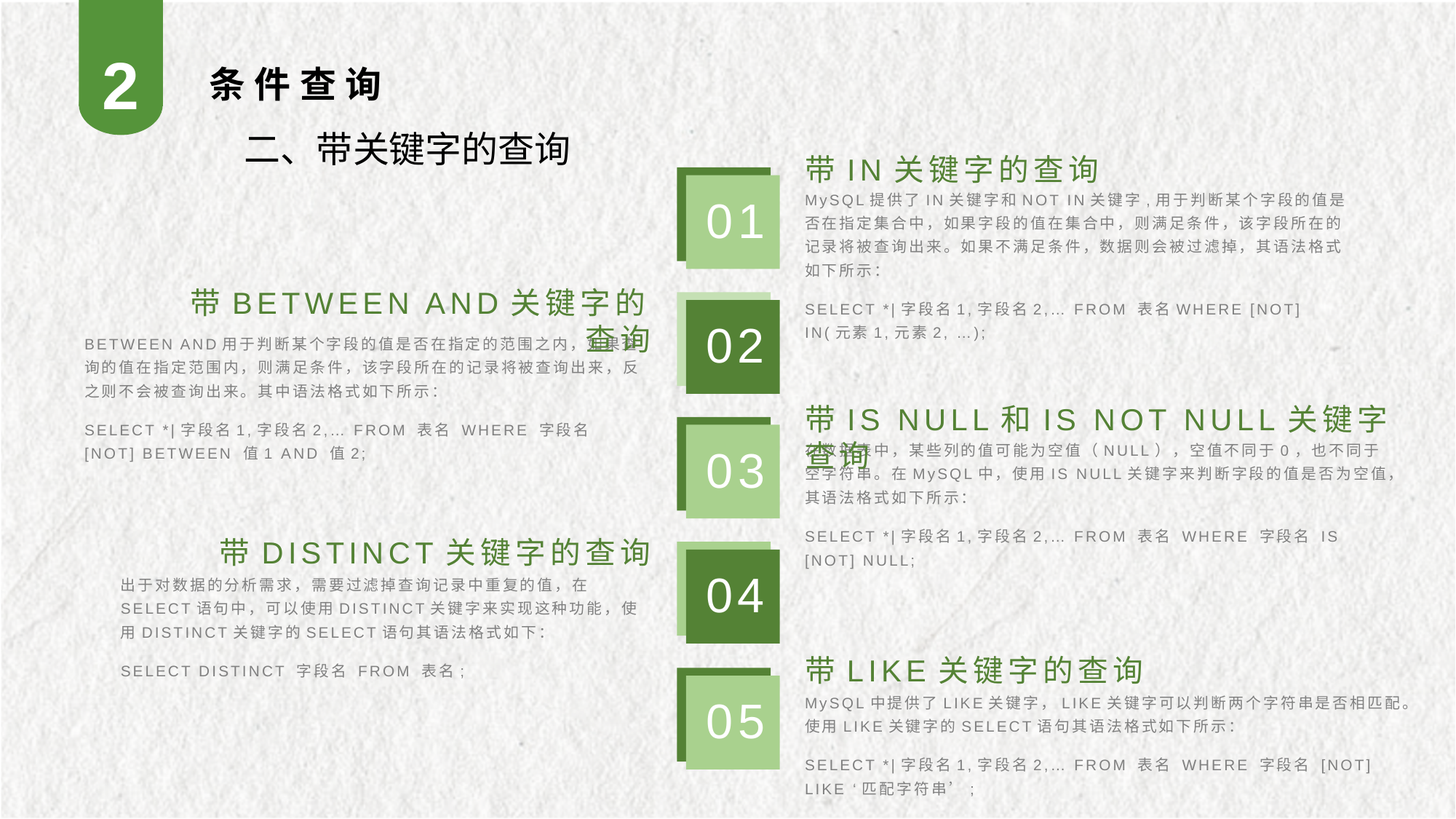

2

条件查询
 二、带关键字的查询
带IN关键字的查询

MySQL提供了IN关键字和NOT IN关键字,用于判断某个字段的值是否在指定集合中，如果字段的值在集合中，则满足条件，该字段所在的记录将被查询出来。如果不满足条件，数据则会被过滤掉，其语法格式如下所示：
SELECT *|字段名1,字段名2,… FROM 表名WHERE [NOT] IN(元素1,元素2, …);
01
带BETWEEN AND关键字的查询

02
BETWEEN AND用于判断某个字段的值是否在指定的范围之内，如果查询的值在指定范围内，则满足条件，该字段所在的记录将被查询出来，反之则不会被查询出来。其中语法格式如下所示：
SELECT *|字段名1,字段名2,… FROM 表名 WHERE 字段名 [NOT] BETWEEN 值1 AND 值2;
带IS NULL和IS NOT NULL关键字查询

在数据表中，某些列的值可能为空值（NULL），空值不同于0，也不同于空字符串。在MySQL中，使用IS NULL关键字来判断字段的值是否为空值，其语法格式如下所示：
SELECT *|字段名1,字段名2,… FROM 表名 WHERE 字段名 IS [NOT] NULL;
03
带DISTINCT关键字的查询

04
出于对数据的分析需求，需要过滤掉查询记录中重复的值，在SELECT语句中，可以使用DISTINCT关键字来实现这种功能，使用DISTINCT关键字的SELECT语句其语法格式如下：
SELECT DISTINCT 字段名 FROM 表名;
带LIKE关键字的查询

MySQL中提供了LIKE关键字，LIKE关键字可以判断两个字符串是否相匹配。使用LIKE关键字的SELECT语句其语法格式如下所示：
SELECT *|字段名1,字段名2,… FROM 表名 WHERE 字段名 [NOT] LIKE ‘匹配字符串’;
05